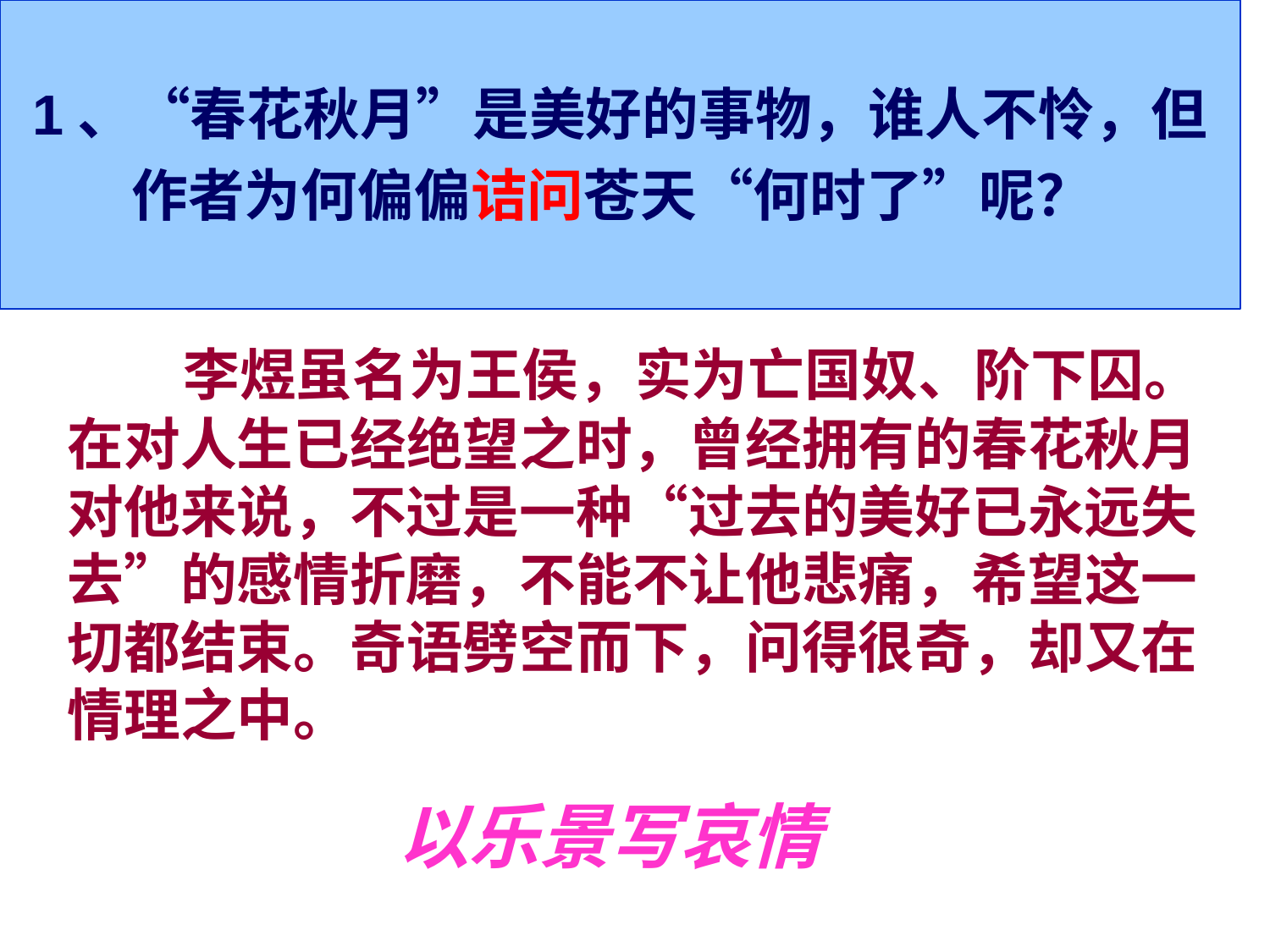

# 1、“春花秋月”是美好的事物，谁人不怜，但作者为何偏偏诘问苍天“何时了”呢？
       李煜虽名为王侯，实为亡国奴、阶下囚。在对人生已经绝望之时，曾经拥有的春花秋月对他来说，不过是一种“过去的美好已永远失去”的感情折磨，不能不让他悲痛，希望这一切都结束。奇语劈空而下，问得很奇，却又在情理之中。
以乐景写哀情